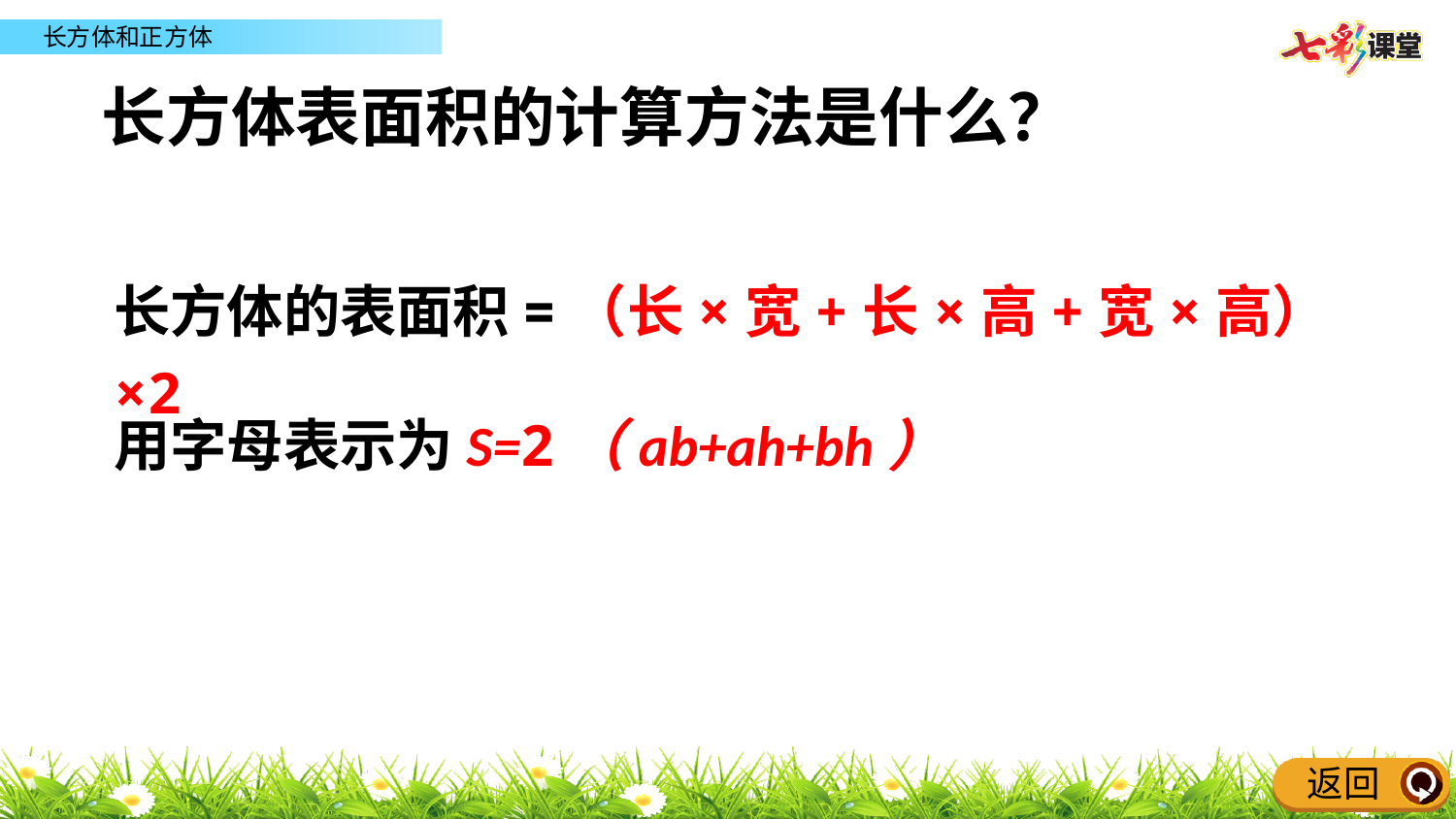

长方体表面积的计算方法是什么？
长方体的表面积=（长×宽+长×高+宽×高）×2
用字母表示为S=2（ab+ah+bh）